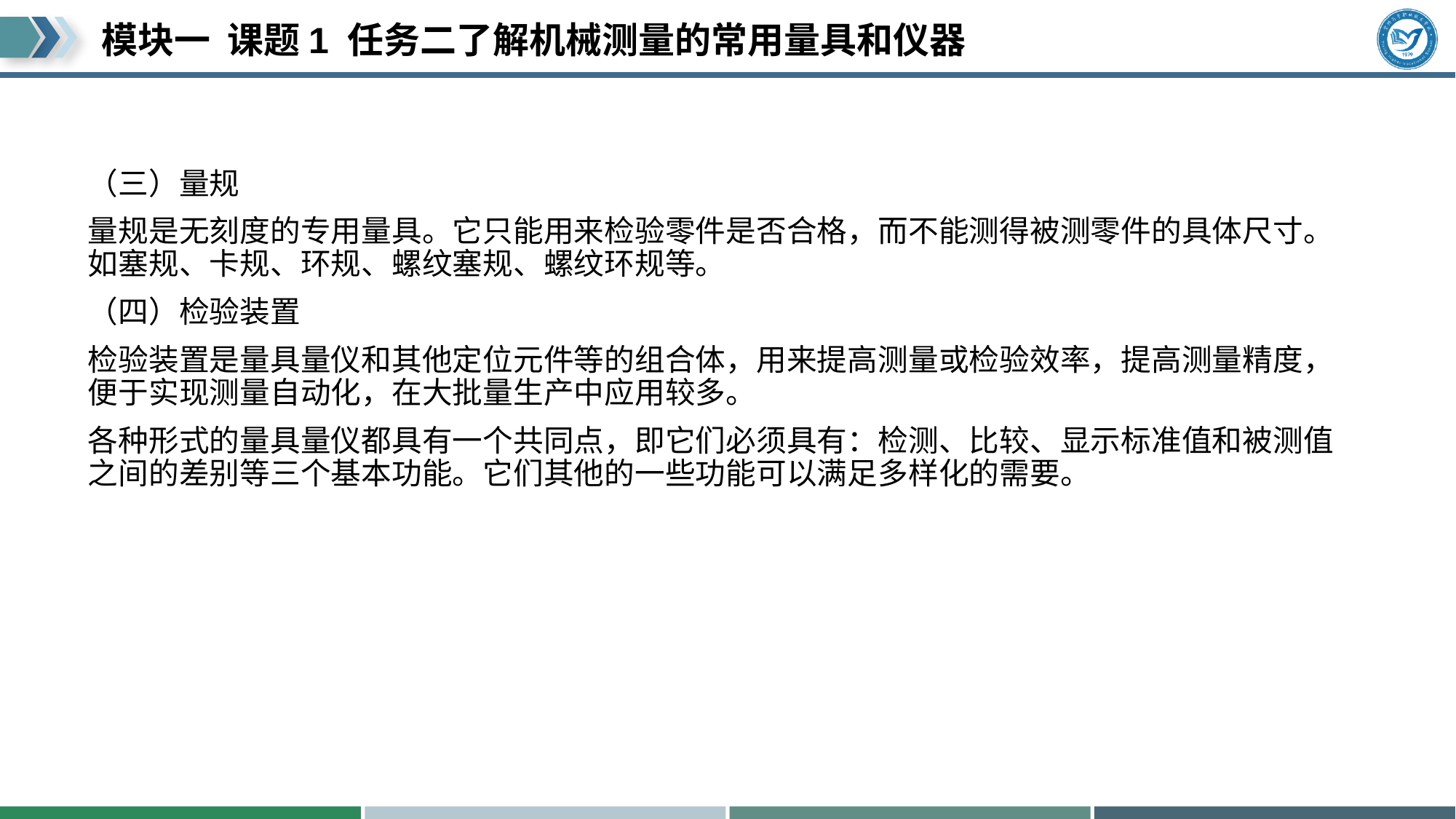

#
（三）量规
量规是无刻度的专用量具。它只能用来检验零件是否合格，而不能测得被测零件的具体尺寸。如塞规、卡规、环规、螺纹塞规、螺纹环规等。
（四）检验装置
检验装置是量具量仪和其他定位元件等的组合体，用来提高测量或检验效率，提高测量精度，便于实现测量自动化，在大批量生产中应用较多。
各种形式的量具量仪都具有一个共同点，即它们必须具有：检测、比较、显示标准值和被测值之间的差别等三个基本功能。它们其他的一些功能可以满足多样化的需要。